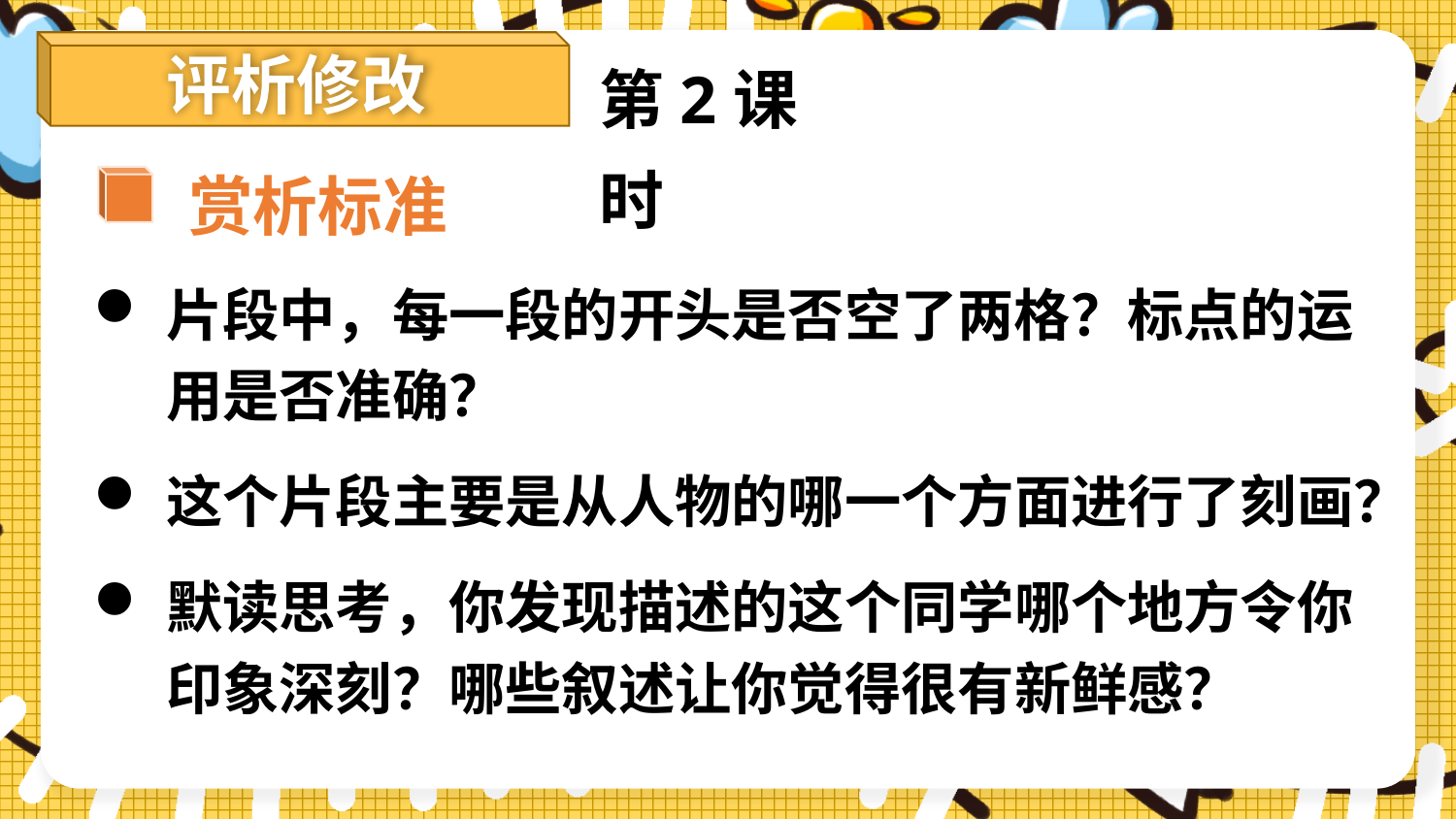

第2课时

评析修改
赏析标准

片段中，每一段的开头是否空了两格？标点的运用是否准确？
这个片段主要是从人物的哪一个方面进行了刻画？
默读思考，你发现描述的这个同学哪个地方令你印象深刻？哪些叙述让你觉得很有新鲜感？